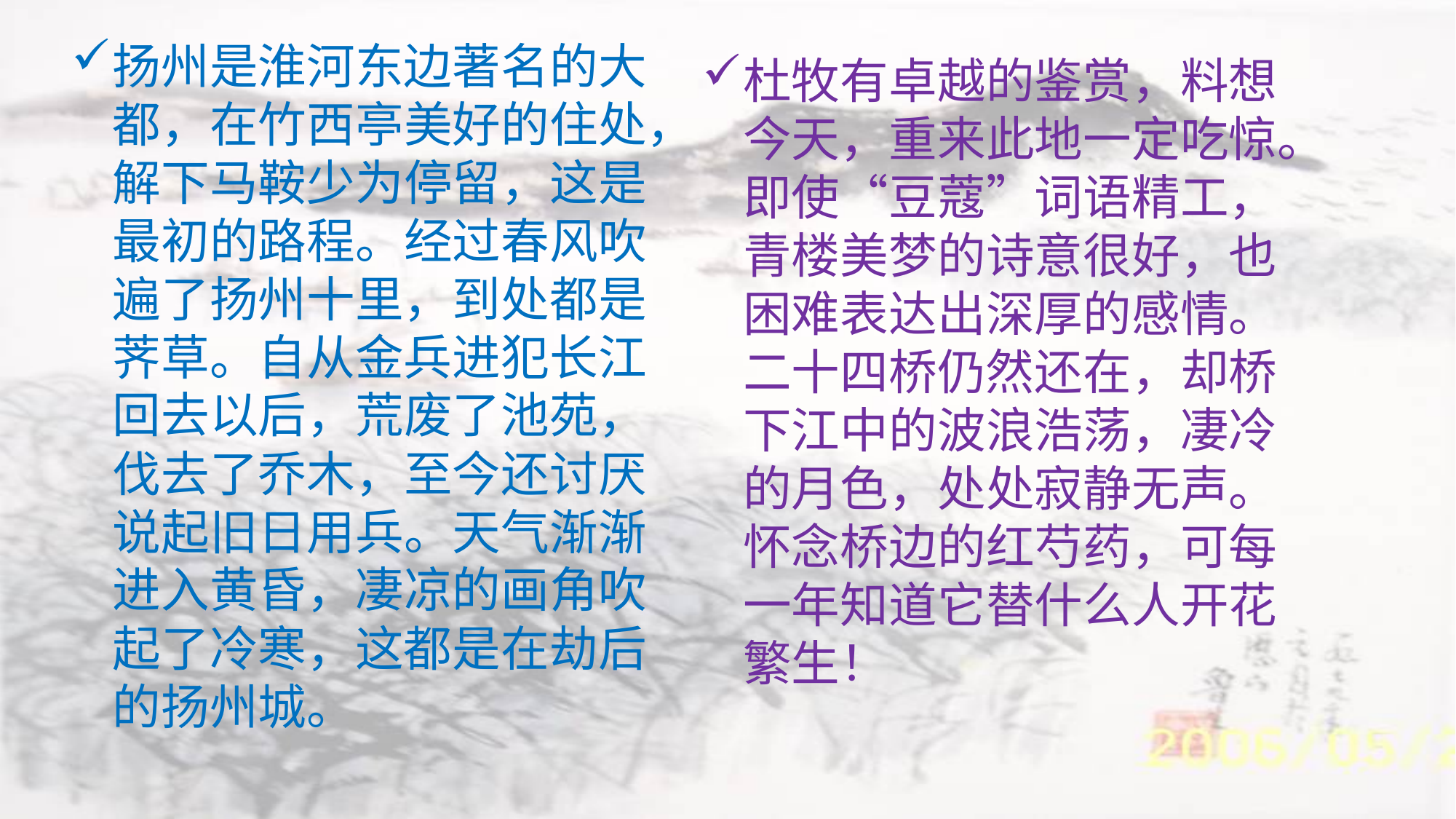

扬州是淮河东边著名的大都，在竹西亭美好的住处，解下马鞍少为停留，这是最初的路程。经过春风吹遍了扬州十里，到处都是荠草。自从金兵进犯长江回去以后，荒废了池苑，伐去了乔木，至今还讨厌说起旧日用兵。天气渐渐进入黄昏，凄凉的画角吹起了冷寒，这都是在劫后的扬州城。
杜牧有卓越的鉴赏，料想今天，重来此地一定吃惊。即使“豆蔻”词语精工，青楼美梦的诗意很好，也困难表达出深厚的感情。二十四桥仍然还在，却桥下江中的波浪浩荡，凄冷的月色，处处寂静无声。怀念桥边的红芍药，可每一年知道它替什么人开花繁生！